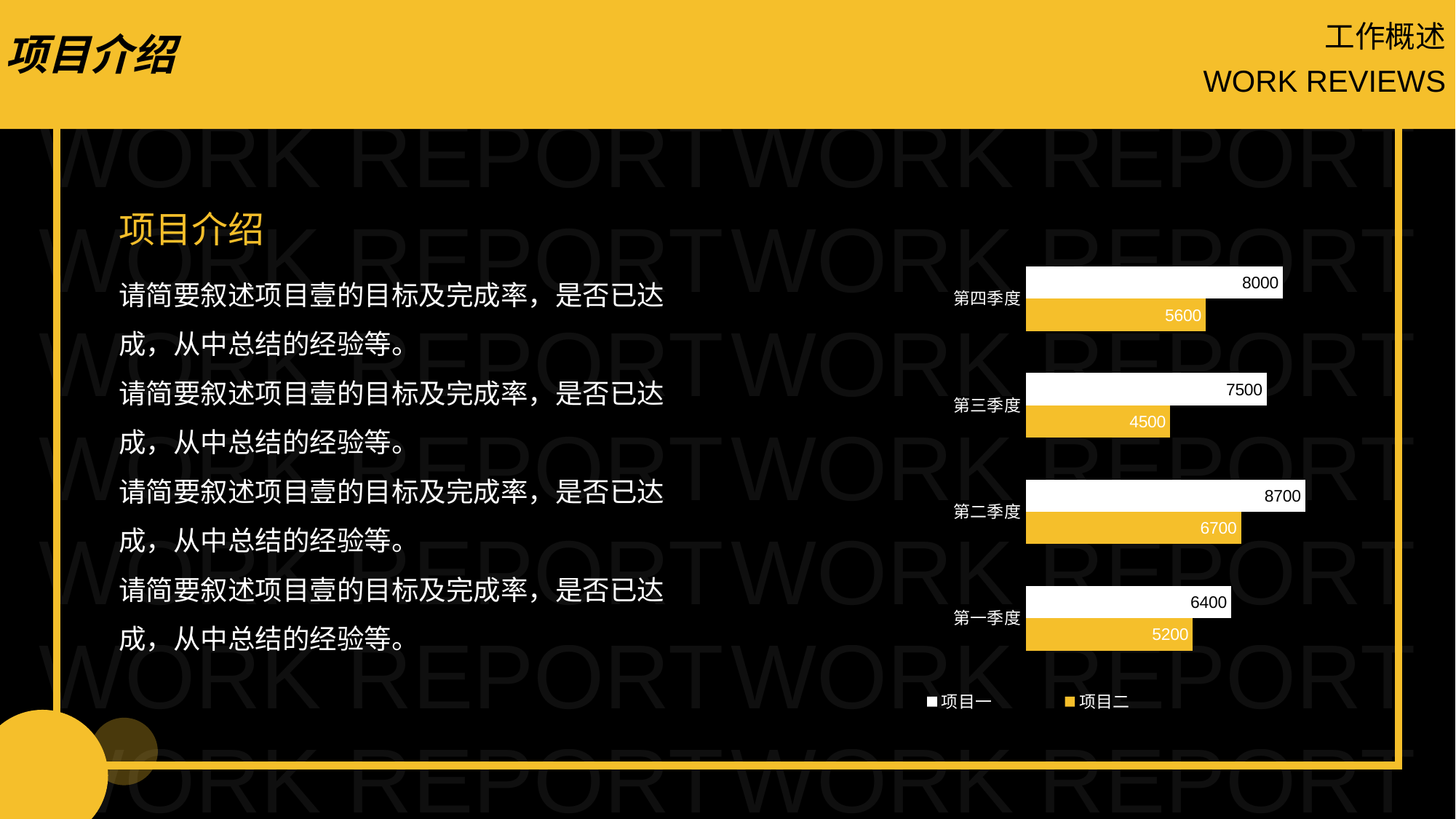

工作概述
项目介绍

WORK REVIEWS

### Chart

| Category | 项目二 | 项目一 |
|---|---|---|
| 第一季度 | 5200.0 | 6400.0 |
| 第二季度 | 6700.0 | 8700.0 |
| 第三季度 | 4500.0 | 7500.0 |
| 第四季度 | 5600.0 | 8000.0 |
项目介绍
请简要叙述项目壹的目标及完成率，是否已达成，从中总结的经验等。
请简要叙述项目壹的目标及完成率，是否已达成，从中总结的经验等。
请简要叙述项目壹的目标及完成率，是否已达成，从中总结的经验等。
请简要叙述项目壹的目标及完成率，是否已达成，从中总结的经验等。